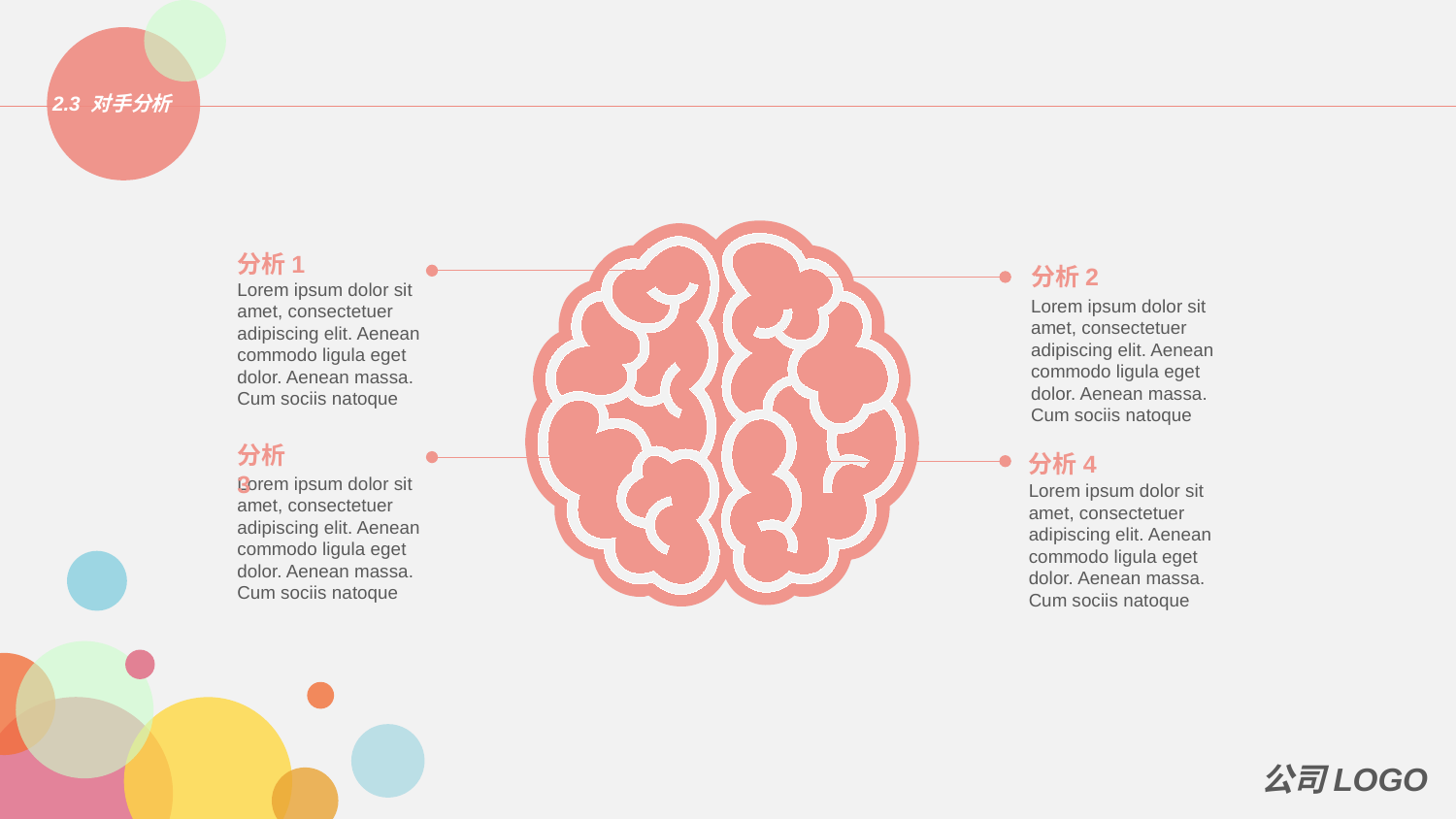

竞争对手分析
2.3 对手分析

分析1
分析2
Lorem ipsum dolor sit amet, consectetuer adipiscing elit. Aenean commodo ligula eget dolor. Aenean massa. Cum sociis natoque
Lorem ipsum dolor sit amet, consectetuer adipiscing elit. Aenean commodo ligula eget dolor. Aenean massa. Cum sociis natoque
分析3
分析4
Lorem ipsum dolor sit amet, consectetuer adipiscing elit. Aenean commodo ligula eget dolor. Aenean massa. Cum sociis natoque
Lorem ipsum dolor sit amet, consectetuer adipiscing elit. Aenean commodo ligula eget dolor. Aenean massa. Cum sociis natoque